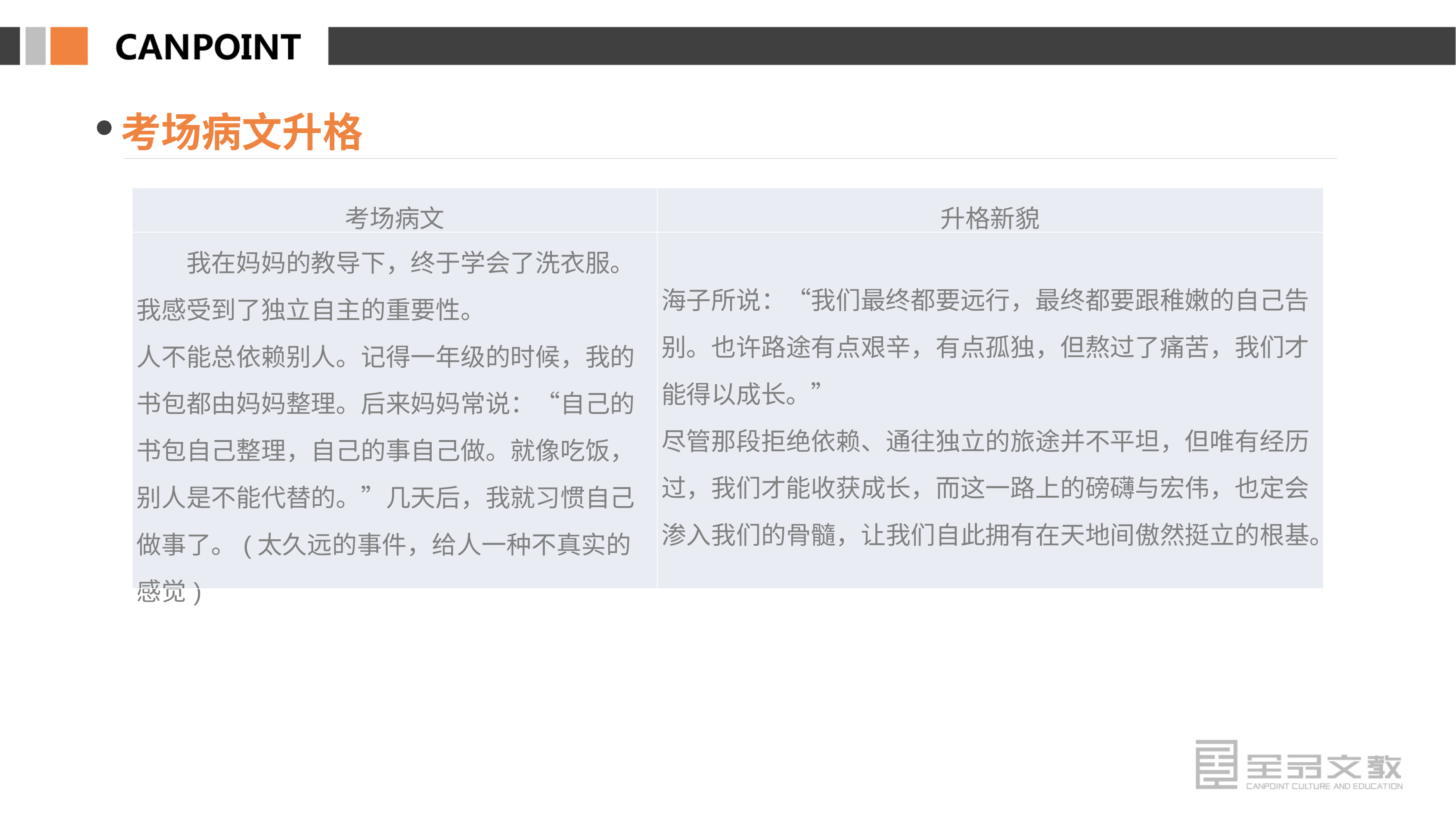

考场病文升格

| 考场病文 | 升格新貌 |
| --- | --- |
| 我在妈妈的教导下，终于学会了洗衣服。我感受到了独立自主的重要性。 人不能总依赖别人。记得一年级的时候，我的书包都由妈妈整理。后来妈妈常说：“自己的书包自己整理，自己的事自己做。就像吃饭，别人是不能代替的。”几天后，我就习惯自己做事了。(太久远的事件，给人一种不真实的感觉) | 海子所说：“我们最终都要远行，最终都要跟稚嫩的自己告别。也许路途有点艰辛，有点孤独，但熬过了痛苦，我们才能得以成长。” 尽管那段拒绝依赖、通往独立的旅途并不平坦，但唯有经历过，我们才能收获成长，而这一路上的磅礴与宏伟，也定会渗入我们的骨髓，让我们自此拥有在天地间傲然挺立的根基。 |